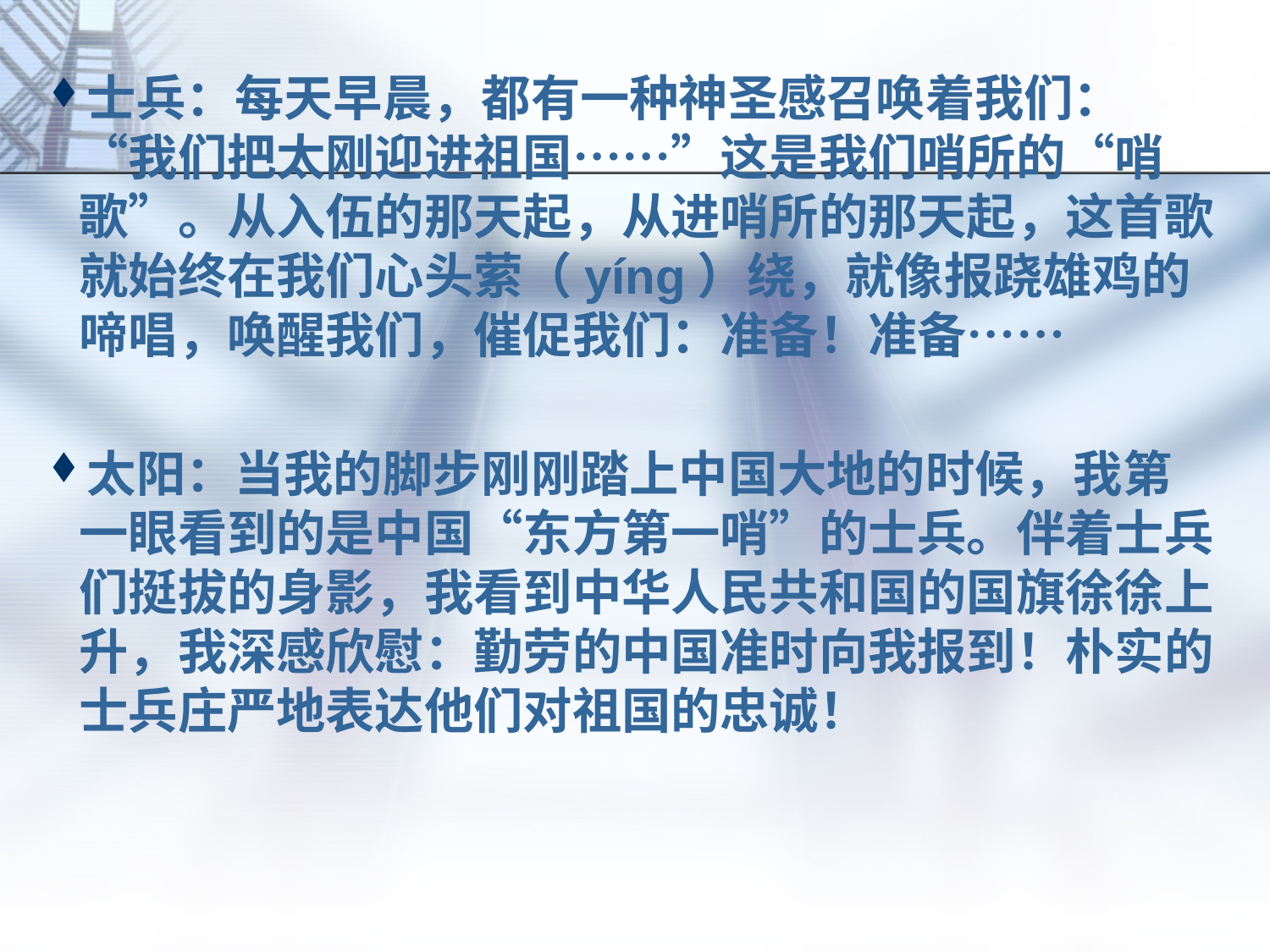

士兵：每天早晨，都有一种神圣感召唤着我们：“我们把太刚迎进祖国……”这是我们哨所的“哨歌”。从入伍的那天起，从进哨所的那天起，这首歌就始终在我们心头萦（yínɡ）绕，就像报跷雄鸡的啼唱，唤醒我们，催促我们：准备！准备……

太阳：当我的脚步刚刚踏上中国大地的时候，我第一眼看到的是中国“东方第一哨”的士兵。伴着士兵们挺拔的身影，我看到中华人民共和国的国旗徐徐上升，我深感欣慰：勤劳的中国准时向我报到！朴实的士兵庄严地表达他们对祖国的忠诚！